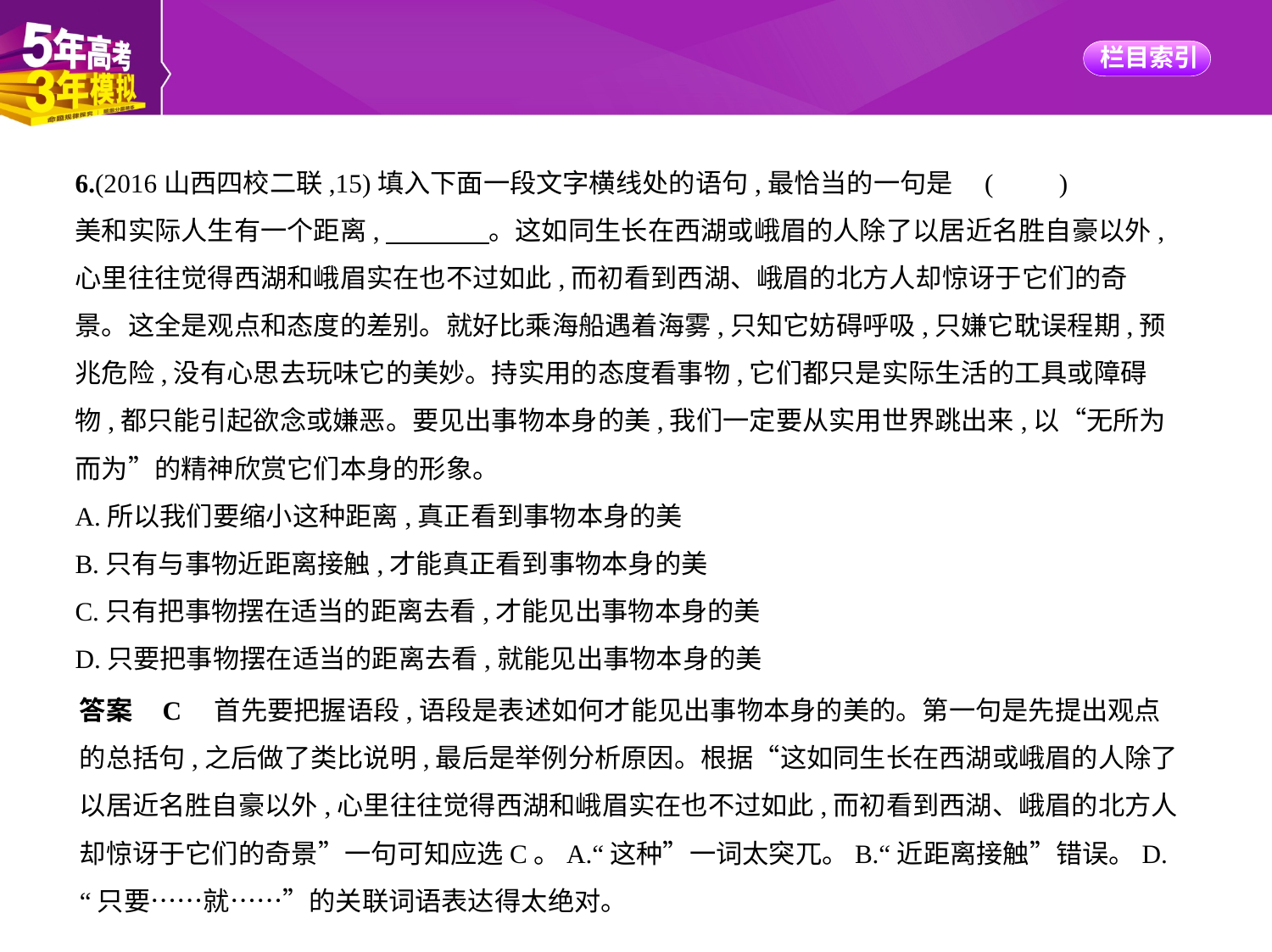

6.(2016山西四校二联,15)填入下面一段文字横线处的语句,最恰当的一句是 (　　)
美和实际人生有一个距离,　　　    。这如同生长在西湖或峨眉的人除了以居近名胜自豪以外,
心里往往觉得西湖和峨眉实在也不过如此,而初看到西湖、峨眉的北方人却惊讶于它们的奇
景。这全是观点和态度的差别。就好比乘海船遇着海雾,只知它妨碍呼吸,只嫌它耽误程期,预
兆危险,没有心思去玩味它的美妙。持实用的态度看事物,它们都只是实际生活的工具或障碍
物,都只能引起欲念或嫌恶。要见出事物本身的美,我们一定要从实用世界跳出来,以“无所为
而为”的精神欣赏它们本身的形象。
A.所以我们要缩小这种距离,真正看到事物本身的美
B.只有与事物近距离接触,才能真正看到事物本身的美
C.只有把事物摆在适当的距离去看,才能见出事物本身的美
D.只要把事物摆在适当的距离去看,就能见出事物本身的美
答案    C　首先要把握语段,语段是表述如何才能见出事物本身的美的。第一句是先提出观点
的总括句,之后做了类比说明,最后是举例分析原因。根据“这如同生长在西湖或峨眉的人除了
以居近名胜自豪以外,心里往往觉得西湖和峨眉实在也不过如此,而初看到西湖、峨眉的北方人
却惊讶于它们的奇景”一句可知应选C。A.“这种”一词太突兀。B.“近距离接触”错误。D.
“只要……就……”的关联词语表达得太绝对。